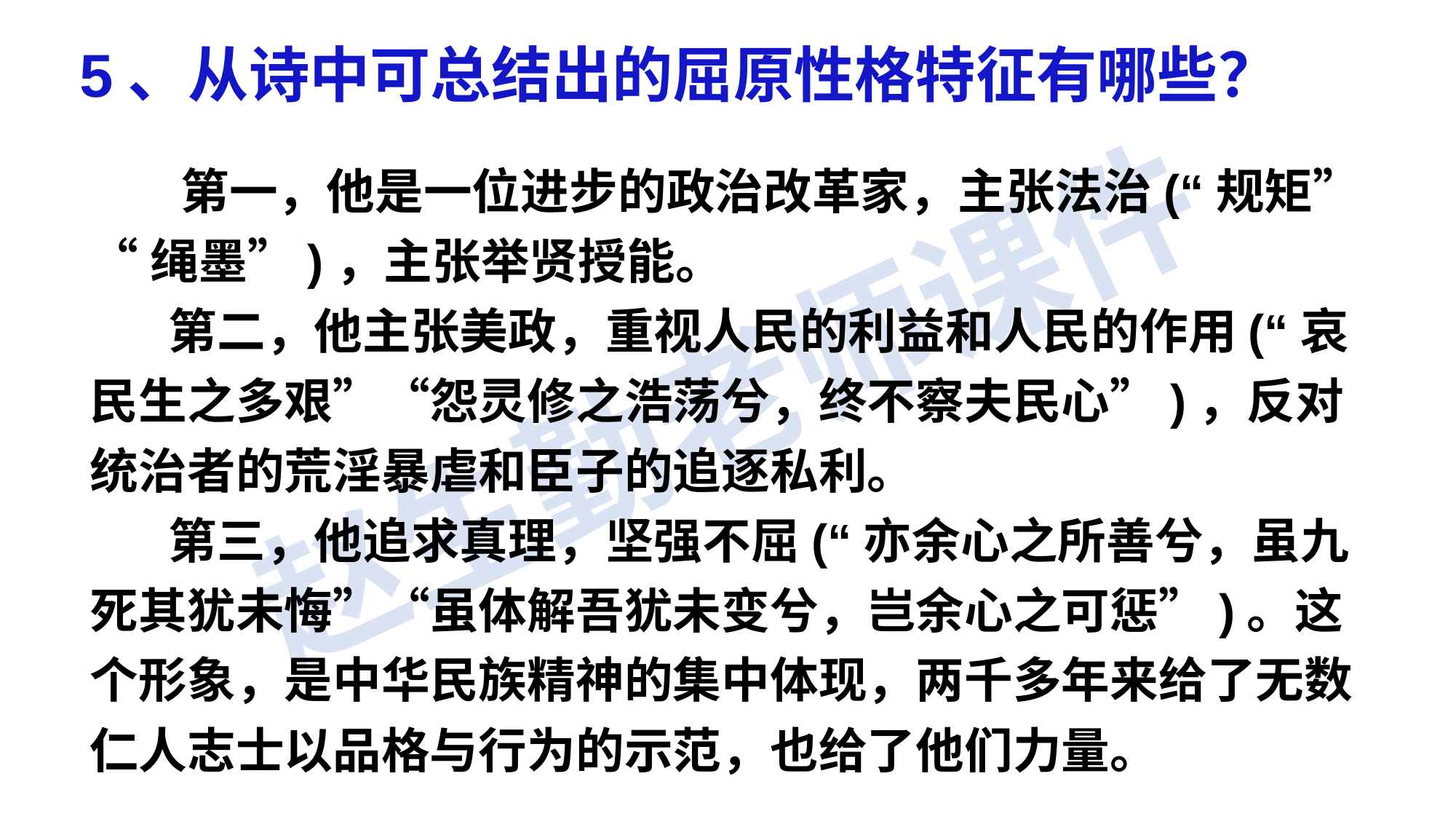

5、从诗中可总结出的屈原性格特征有哪些？
          第一，他是一位进步的政治改革家，主张法治(“规矩”
“绳墨”)，主张举贤授能。
      第二，他主张美政，重视人民的利益和人民的作用(“哀民生之多艰”“怨灵修之浩荡兮，终不察夫民心”)，反对统治者的荒淫暴虐和臣子的追逐私利。
      第三，他追求真理，坚强不屈(“亦余心之所善兮，虽九死其犹未悔”“虽体解吾犹未变兮，岂余心之可惩”)。这个形象，是中华民族精神的集中体现，两千多年来给了无数仁人志士以品格与行为的示范，也给了他们力量。